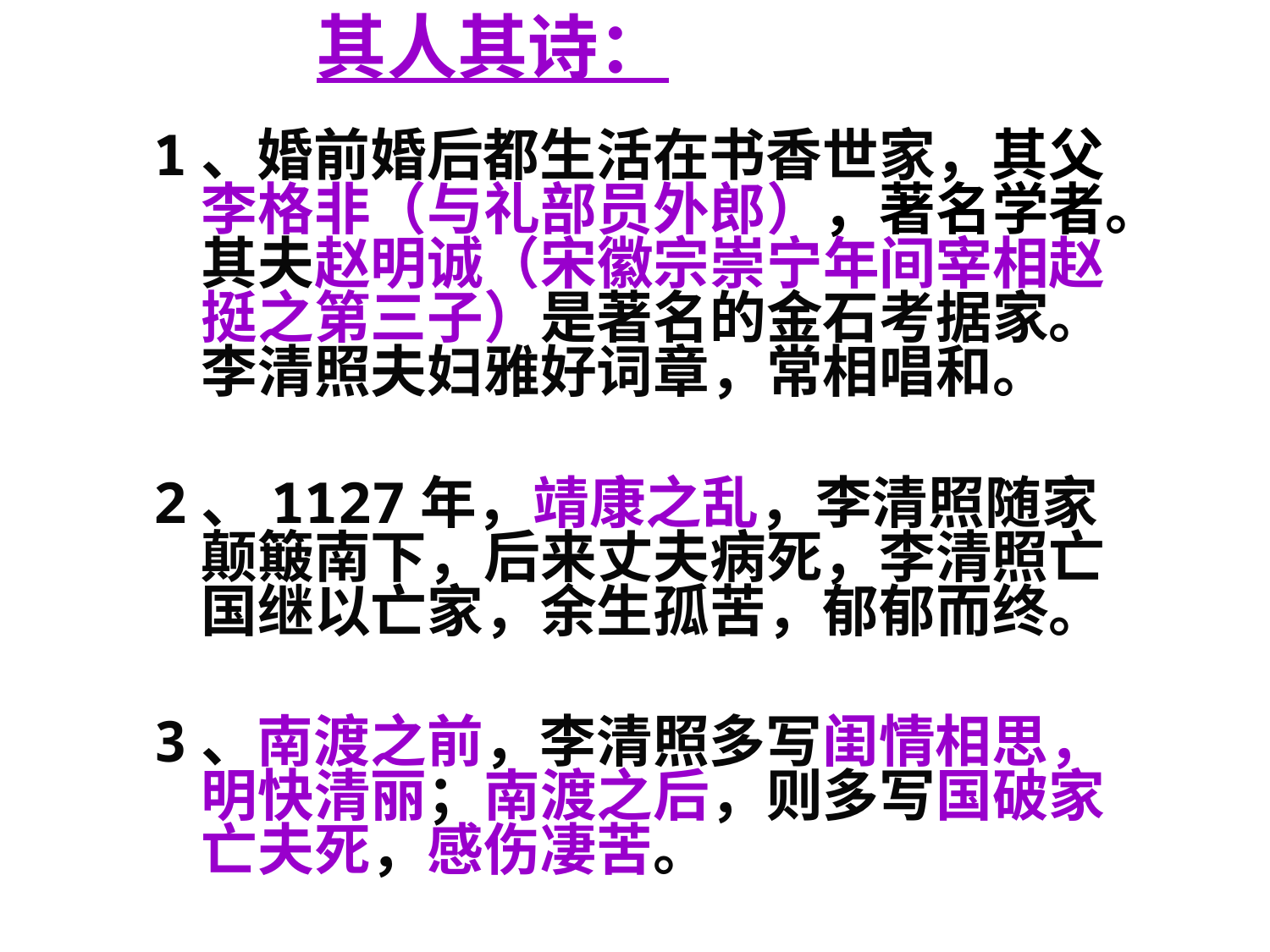

其人其诗：

1、婚前婚后都生活在书香世家，其父李格非（与礼部员外郎），著名学者。其夫赵明诚（宋徽宗崇宁年间宰相赵挺之第三子）是著名的金石考据家。李清照夫妇雅好词章，常相唱和。

2、1127年，靖康之乱，李清照随家颠簸南下，后来丈夫病死，李清照亡国继以亡家，余生孤苦，郁郁而终。

3、南渡之前，李清照多写闺情相思，明快清丽；南渡之后，则多写国破家亡夫死，感伤凄苦。